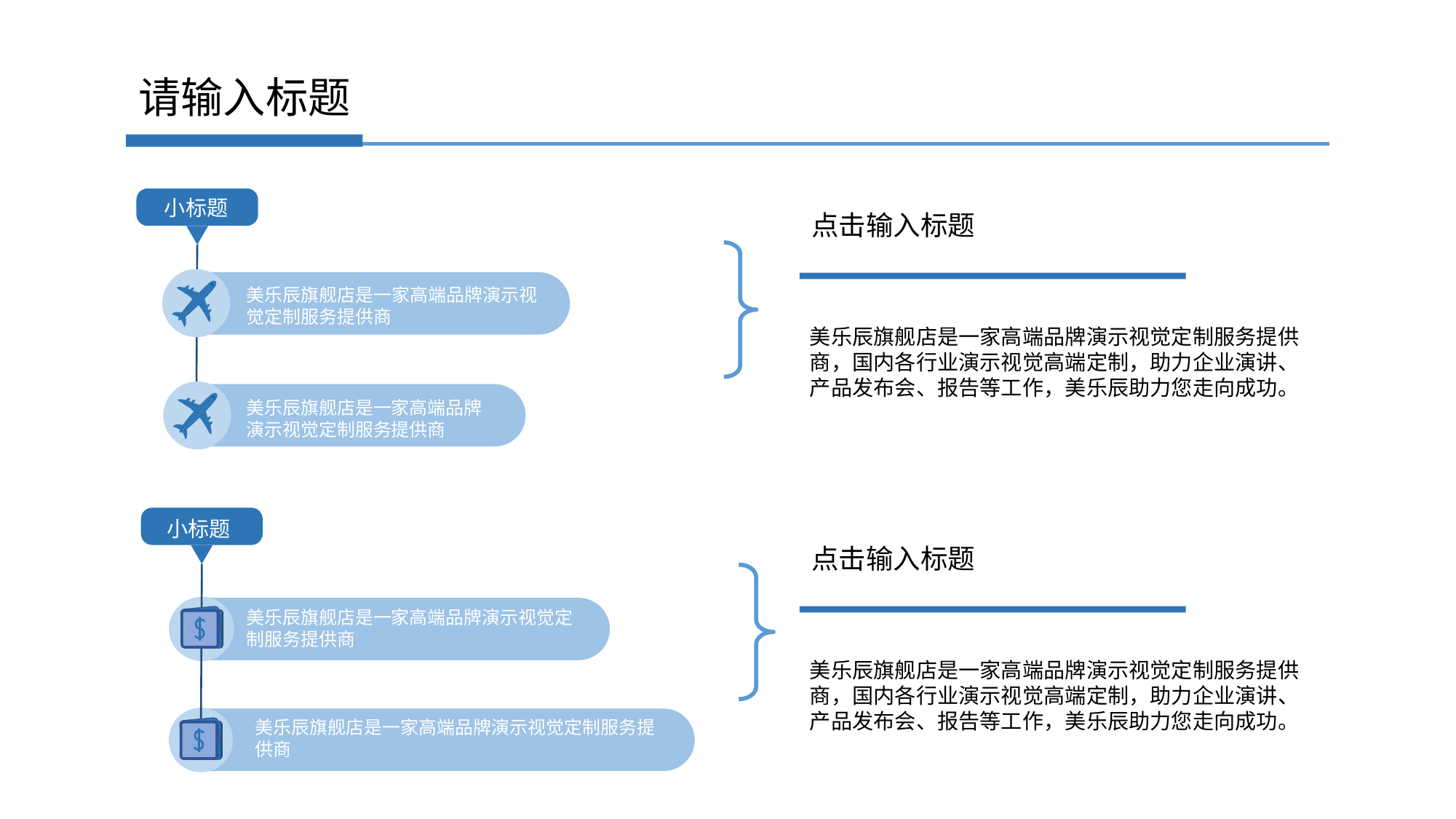

请输入标题

小标题
点击输入标题

美乐辰旗舰店是一家高端品牌演示视觉定制服务提供商
美乐辰旗舰店是一家高端品牌演示视觉定制服务提供商，国内各行业演示视觉高端定制，助力企业演讲、产品发布会、报告等工作，美乐辰助力您走向成功。

美乐辰旗舰店是一家高端品牌演示视觉定制服务提供商

小标题
点击输入标题

美乐辰旗舰店是一家高端品牌演示视觉定制服务提供商

美乐辰旗舰店是一家高端品牌演示视觉定制服务提供商，国内各行业演示视觉高端定制，助力企业演讲、产品发布会、报告等工作，美乐辰助力您走向成功。

美乐辰旗舰店是一家高端品牌演示视觉定制服务提供商